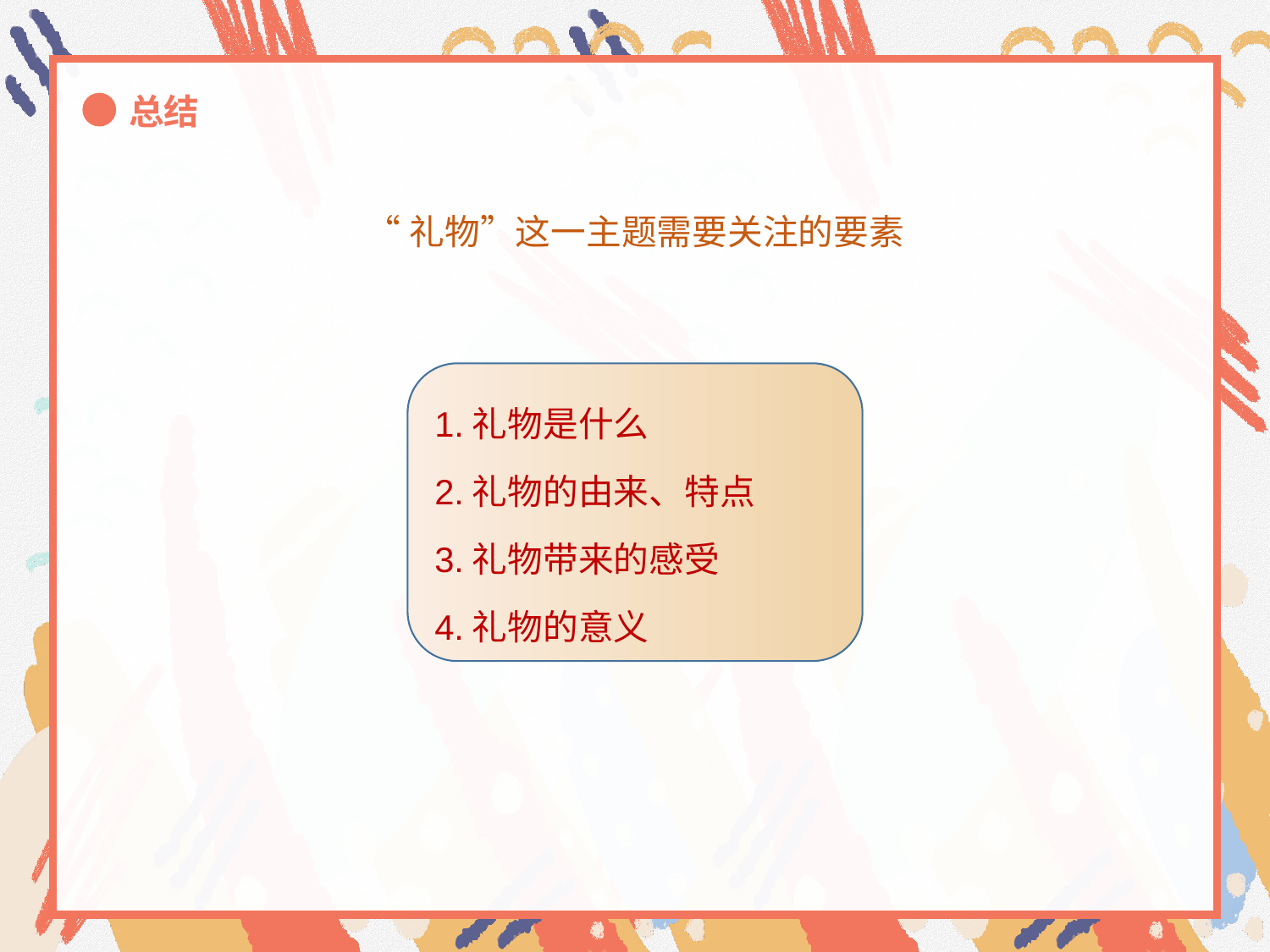

总结

“礼物”这一主题需要关注的要素
1.礼物是什么
2.礼物的由来、特点
3.礼物带来的感受
4.礼物的意义